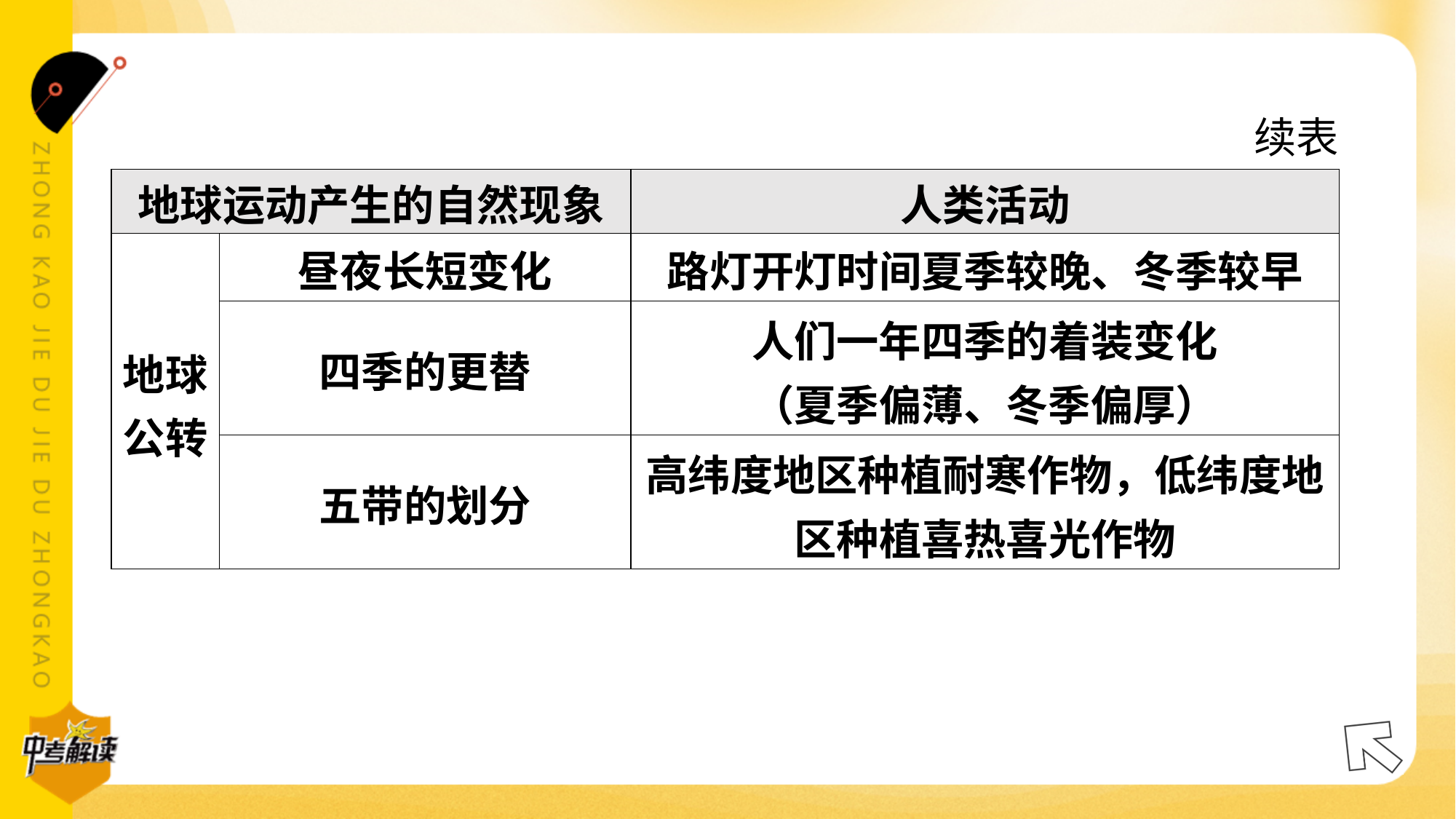

续表
| 地球运动产生的自然现象 |  | 人类活动 |
| --- | --- | --- |
| 地球 公转 | 昼夜长短变化 | 路灯开灯时间夏季较晚、冬季较早 |
|  | 四季的更替 | 人们一年四季的着装变化 （夏季偏薄、冬季偏厚） |
|  | 五带的划分 | 高纬度地区种植耐寒作物，低纬度地 区种植喜热喜光作物 |